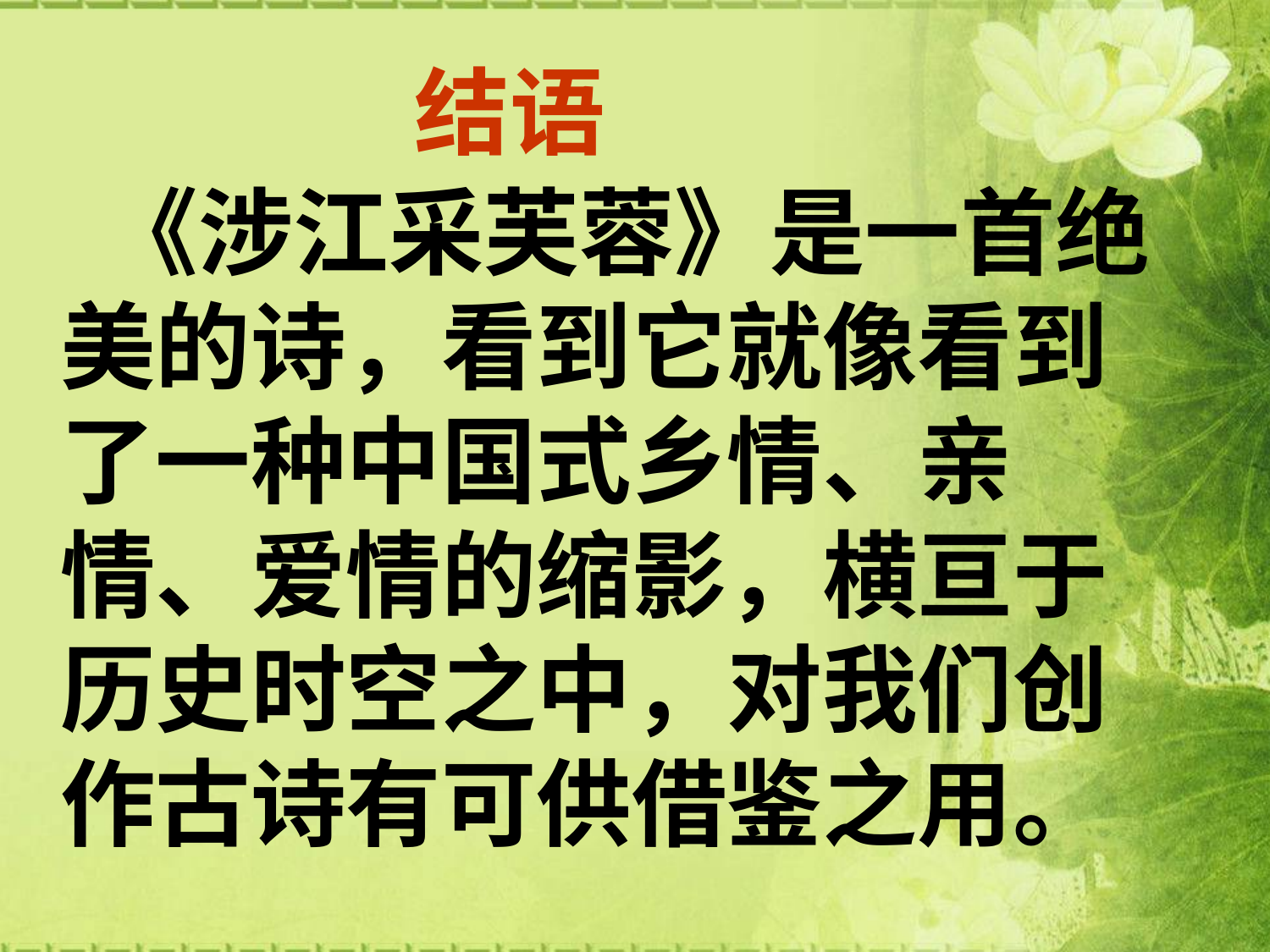

结语
       《涉江采芙蓉》是一首绝美的诗，看到它就像看到了一种中国式乡情、亲情、爱情的缩影，横亘于历史时空之中，对我们创作古诗有可供借鉴之用。